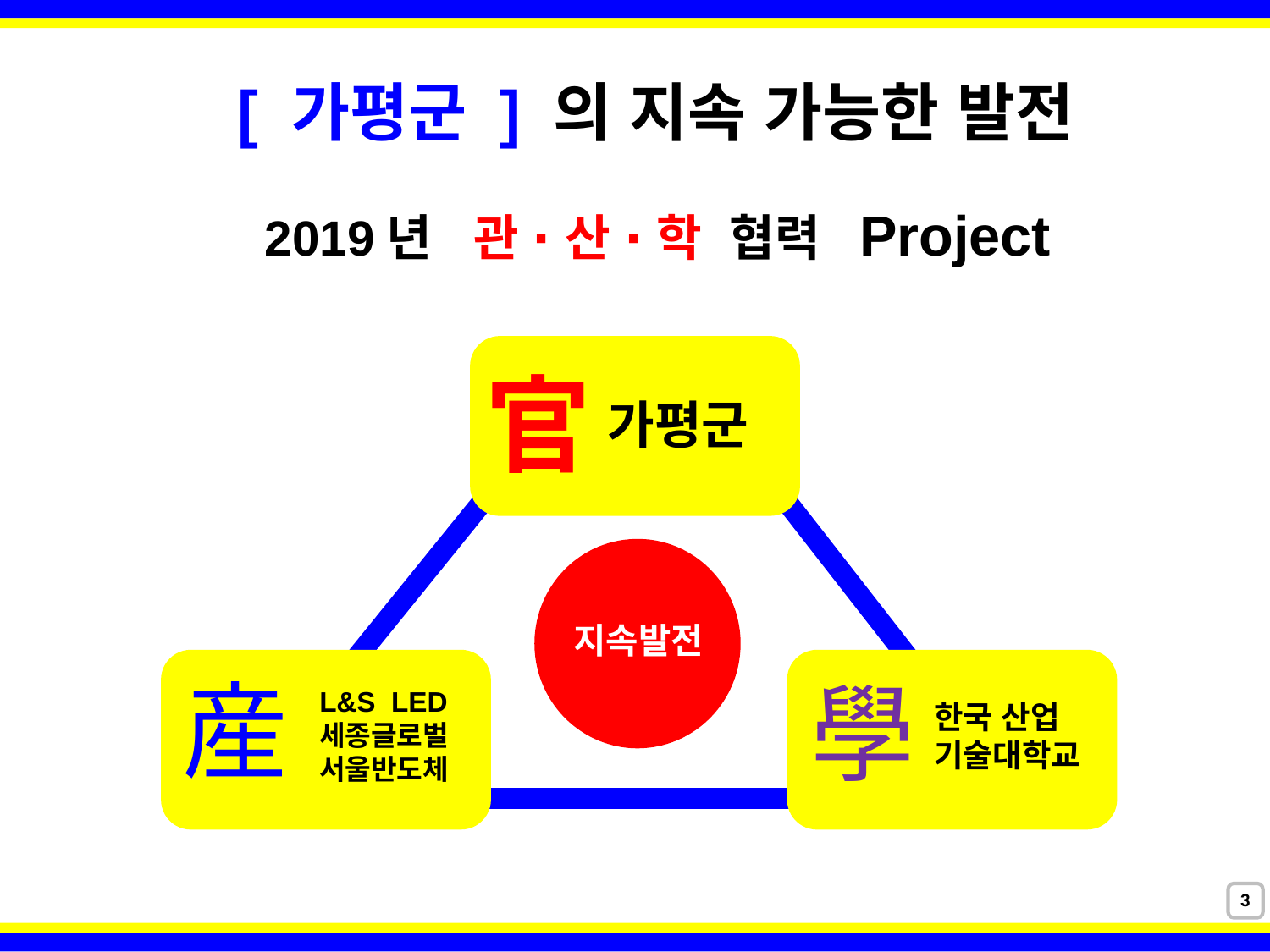

[ 가평군 ] 의 지속 가능한 발전

  2019년   관 ⋅ 산 ⋅ 학  협력  Project

官
가평군

지속발전

産
學
L&S  LED
세종글로벌
서울반도체
한국 산업
기술대학교

3